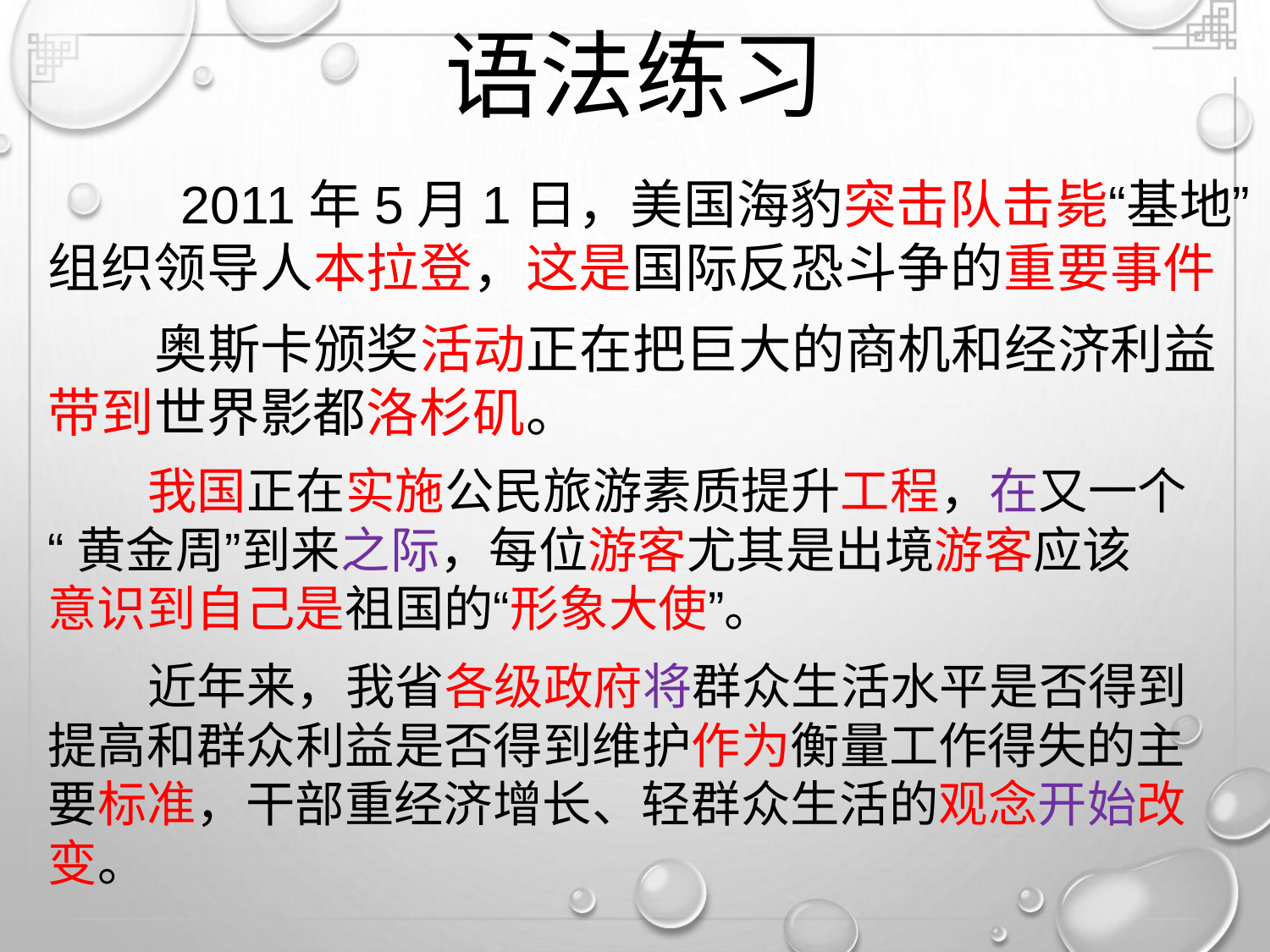

语法练习
2011年5月1日，美国海豹突击队击毙“基地”
组织领导人本拉登，这是国际反恐斗争的重要事件
奥斯卡颁奖活动正在把巨大的商机和经济利益
带到世界影都洛杉矶。
我国正在实施公民旅游素质提升工程，在又一个
“黄金周”到来之际，每位游客尤其是出境游客应该
意识到自己是祖国的“形象大使”。
近年来，我省各级政府将群众生活水平是否得到
提高和群众利益是否得到维护作为衡量工作得失的主
要标准，干部重经济增长、轻群众生活的观念开始改
变。